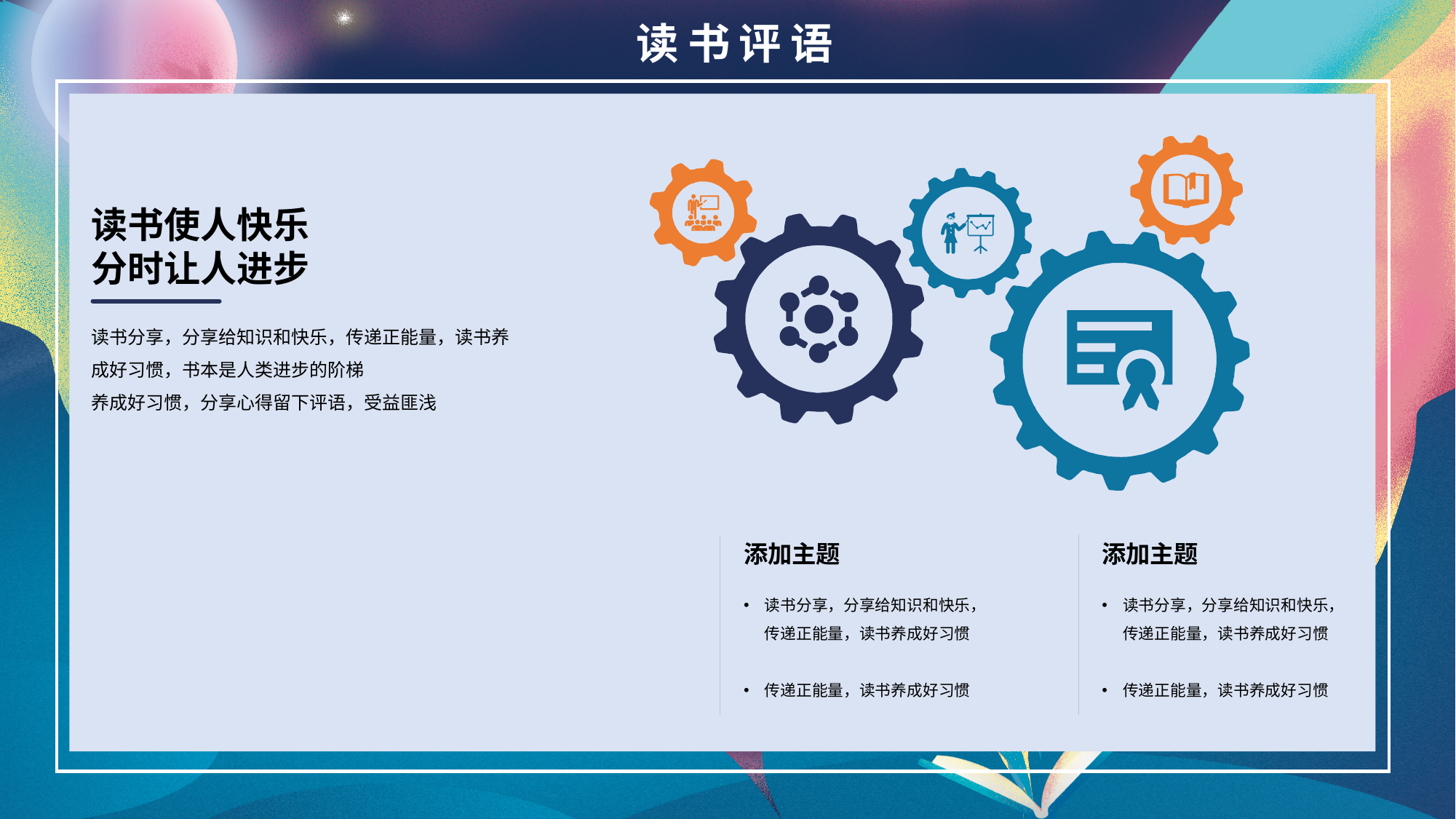

读书评语

读书使人快乐
分时让人进步

读书分享，分享给知识和快乐，传递正能量，读书养成好习惯，书本是人类进步的阶梯
养成好习惯，分享心得留下评语，受益匪浅
添加主题
读书分享，分享给知识和快乐，传递正能量，读书养成好习惯

传递正能量，读书养成好习惯
添加主题
读书分享，分享给知识和快乐，传递正能量，读书养成好习惯

传递正能量，读书养成好习惯